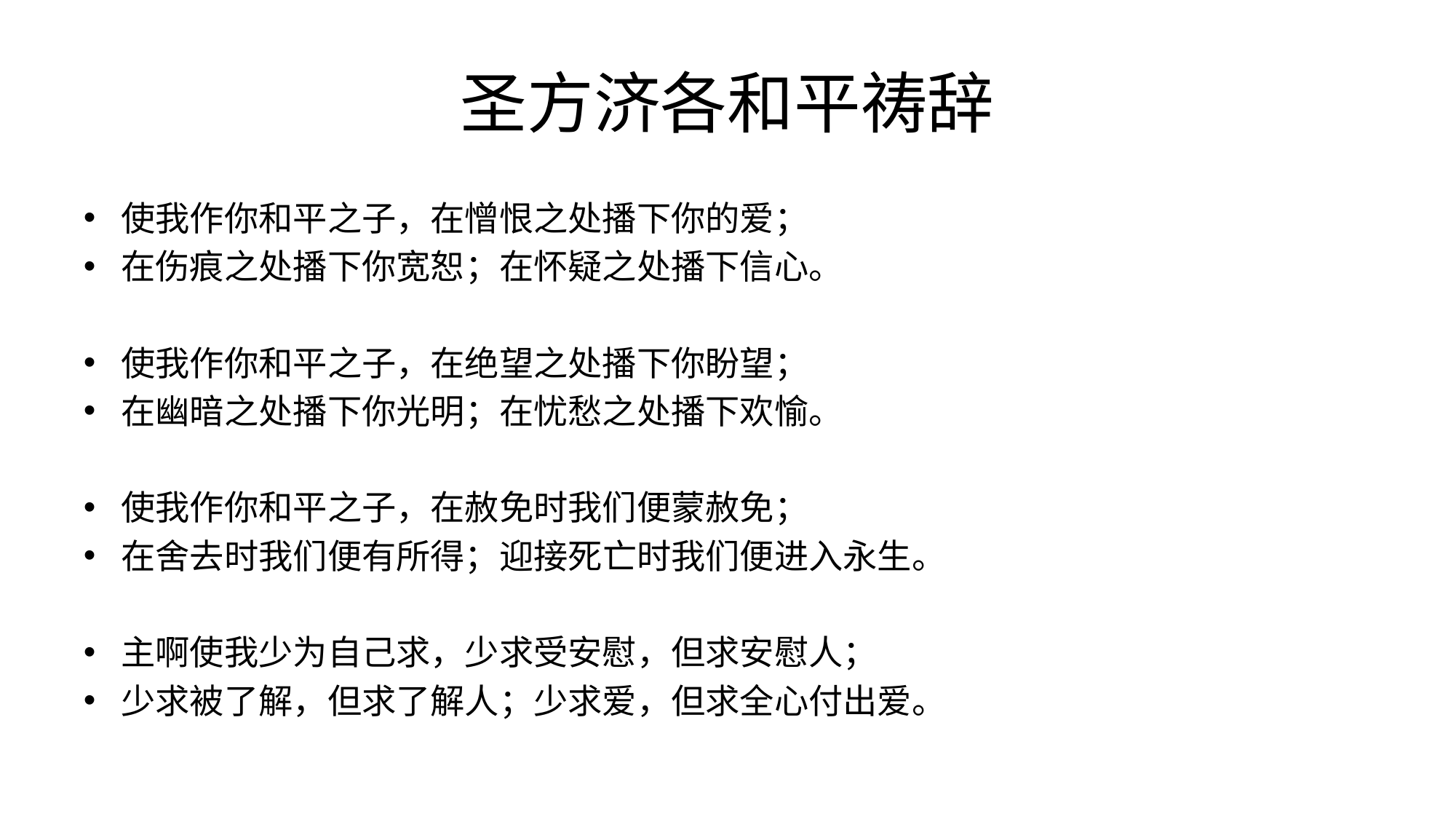

# 圣方济各和平祷辞
使我作你和平之子，在憎恨之处播下你的爱；
在伤痕之处播下你宽恕；在怀疑之处播下信心。

使我作你和平之子，在绝望之处播下你盼望；
在幽暗之处播下你光明；在忧愁之处播下欢愉。

使我作你和平之子，在赦免时我们便蒙赦免；
在舍去时我们便有所得；迎接死亡时我们便进入永生。

主啊使我少为自己求，少求受安慰，但求安慰人；
少求被了解，但求了解人；少求爱，但求全心付出爱。